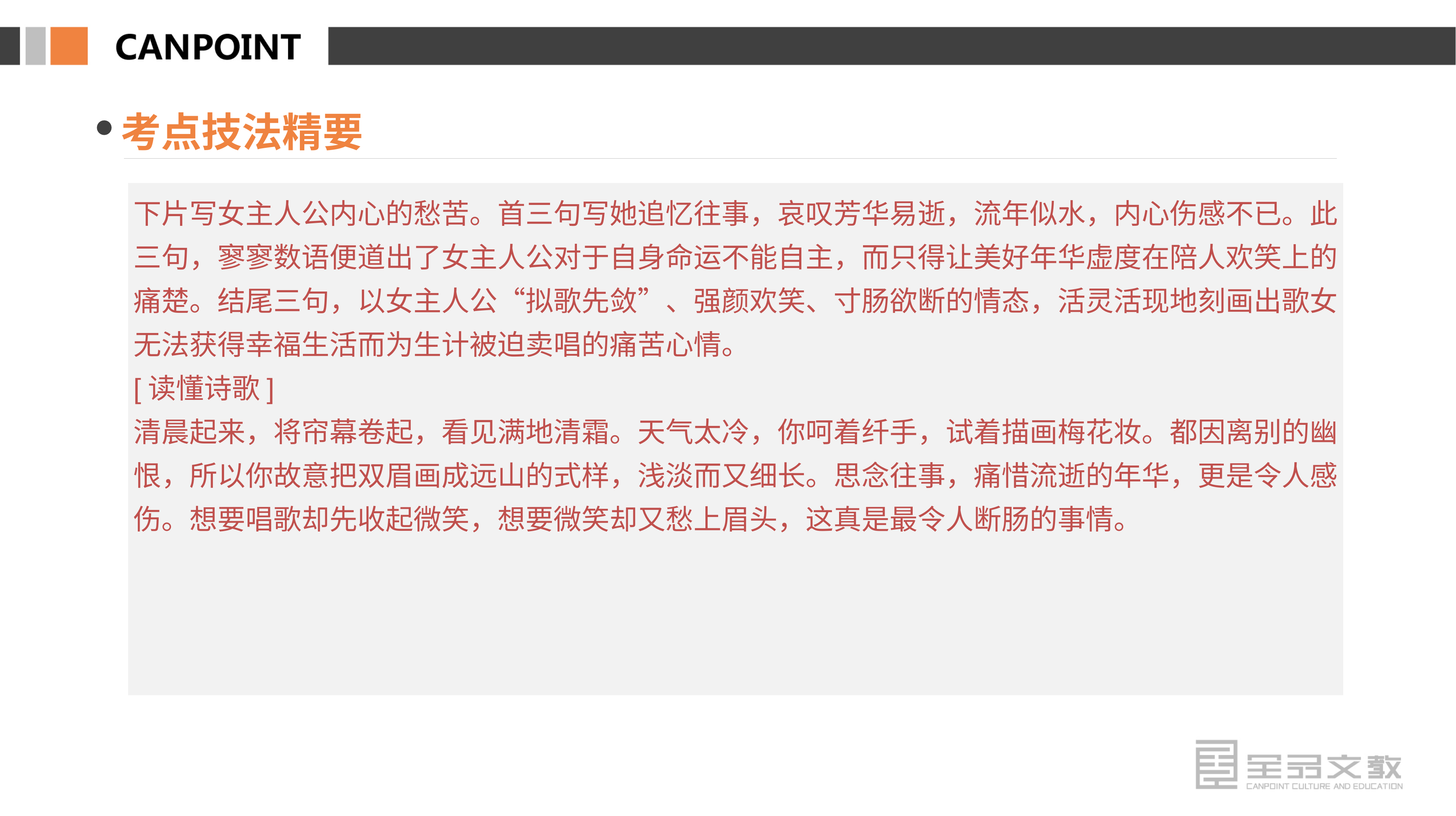

考点技法精要

下片写女主人公内心的愁苦。首三句写她追忆往事，哀叹芳华易逝，流年似水，内心伤感不已。此三句，寥寥数语便道出了女主人公对于自身命运不能自主，而只得让美好年华虚度在陪人欢笑上的痛楚。结尾三句，以女主人公“拟歌先敛”、强颜欢笑、寸肠欲断的情态，活灵活现地刻画出歌女无法获得幸福生活而为生计被迫卖唱的痛苦心情。
[读懂诗歌]
清晨起来，将帘幕卷起，看见满地清霜。天气太冷，你呵着纤手，试着描画梅花妆。都因离别的幽恨，所以你故意把双眉画成远山的式样，浅淡而又细长。思念往事，痛惜流逝的年华，更是令人感伤。想要唱歌却先收起微笑，想要微笑却又愁上眉头，这真是最令人断肠的事情。